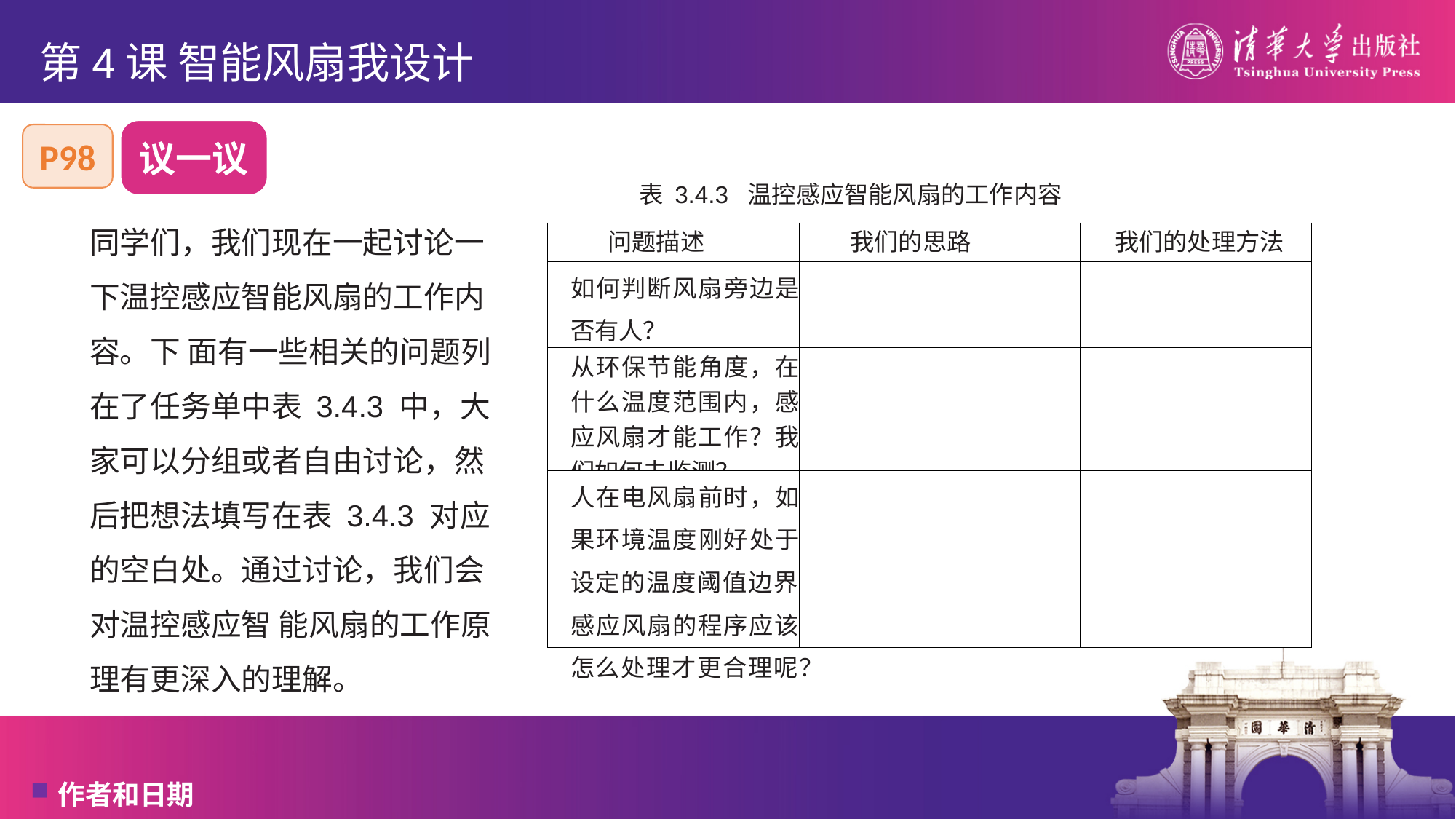

第4课 智能风扇我设计
议一议
P98
表 3.4.3  温控感应智能风扇的工作内容

同学们，我们现在一起讨论一下温控感应智能风扇的工作内容。下 面有一些相关的问题列在了任务单中表 3.4.3 中，大家可以分组或者自由讨论，然 后把想法填写在表 3.4.3 对应的空白处。通过讨论，我们会对温控感应智 能风扇的工作原理有更深入的理解。

| 问题描述 | 我们的思路 | 我们的处理方法 |
| --- | --- | --- |
| 如何判断风扇旁边是否有人？ |  |  |
| 从环保节能角度，在什么温度范围内，感应风扇才能工作？我们如何去监测？ |  |  |
| 人在电风扇前时，如果环境温度刚好处于设定的温度阈值边界，感应风扇的程序应该怎么处理才更合理呢？ |  |  |
作者和日期